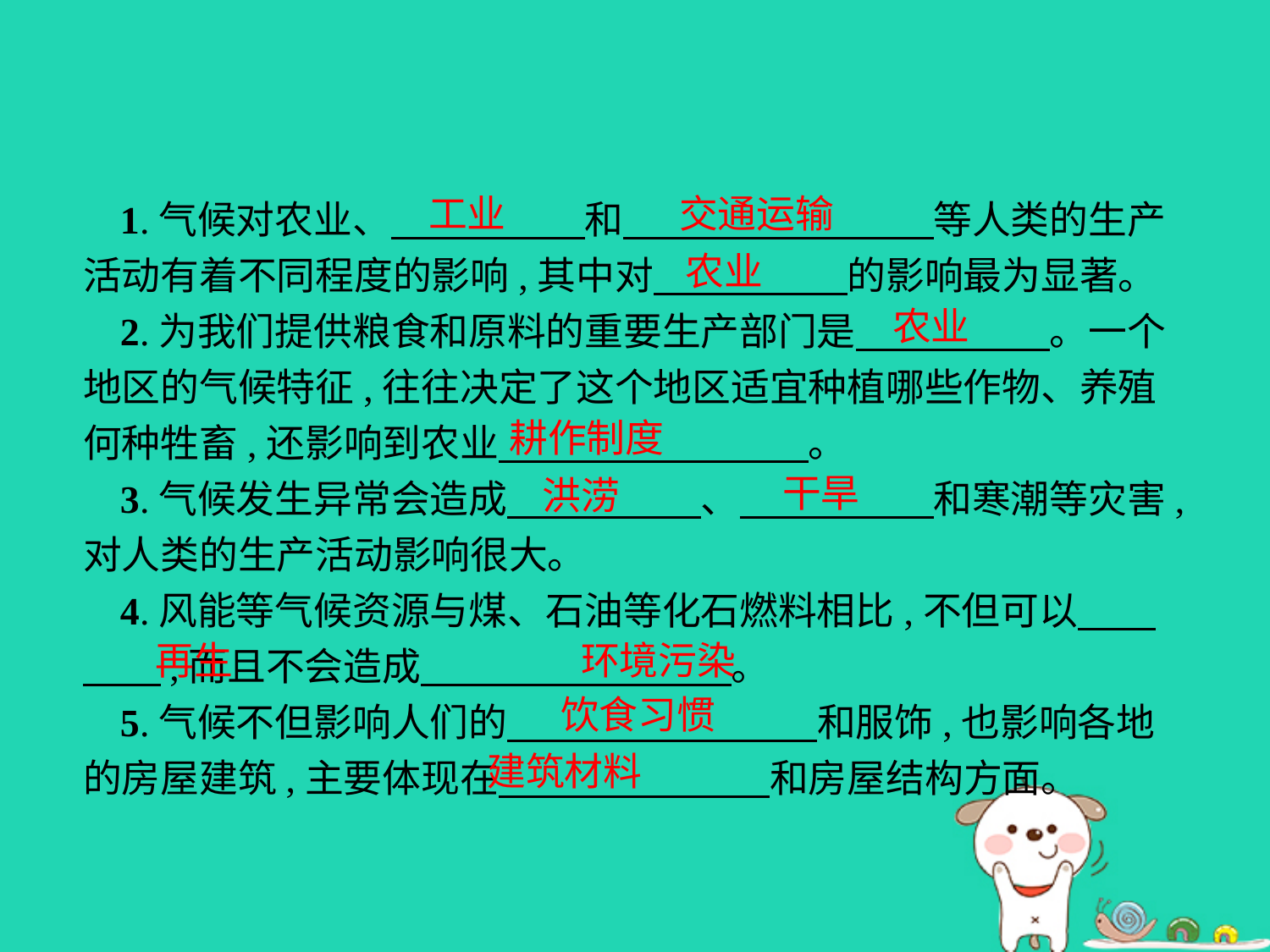

工业
交通运输
1.气候对农业、　　　　　和　　　　　　　　等人类的生产活动有着不同程度的影响,其中对　　　　　的影响最为显著。
2.为我们提供粮食和原料的重要生产部门是　　　　　。一个地区的气候特征,往往决定了这个地区适宜种植哪些作物、养殖何种牲畜,还影响到农业　　　　　　　　。
3.气候发生异常会造成　　　　　、　　　　　和寒潮等灾害,对人类的生产活动影响很大。
4.风能等气候资源与煤、石油等化石燃料相比,不但可以　　　　,而且不会造成　　　　　　　　。
5.气候不但影响人们的　　　　　　　　和服饰,也影响各地的房屋建筑,主要体现在　　　　　　　和房屋结构方面。
农业
农业
耕作制度
干旱
洪涝
环境污染
再生
饮食习惯
建筑材料